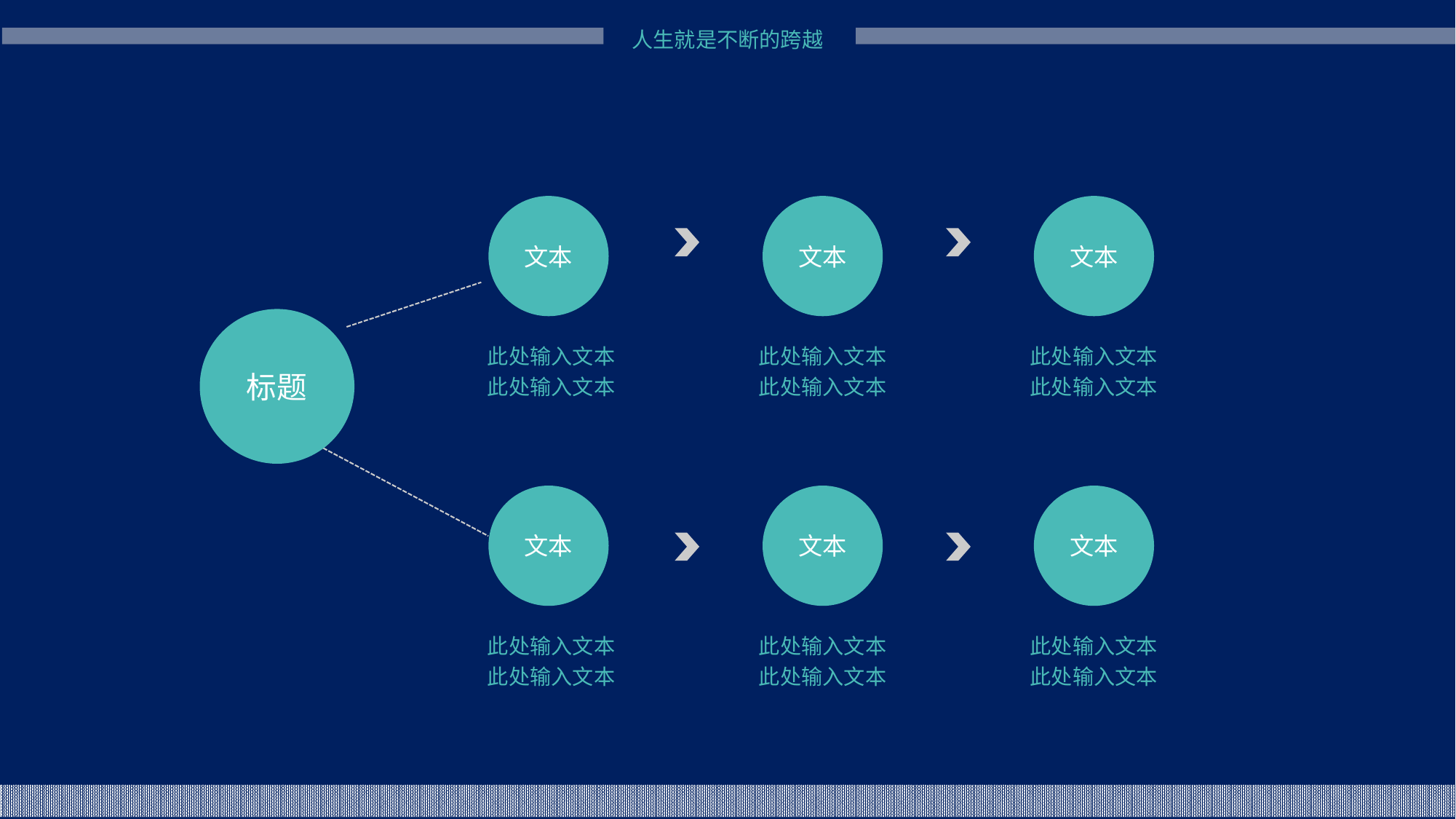

文本
文本
文本

标题
此处输入文本
此处输入文本
此处输入文本
此处输入文本
此处输入文本
此处输入文本
文本
文本
文本

此处输入文本
此处输入文本
此处输入文本
此处输入文本
此处输入文本
此处输入文本